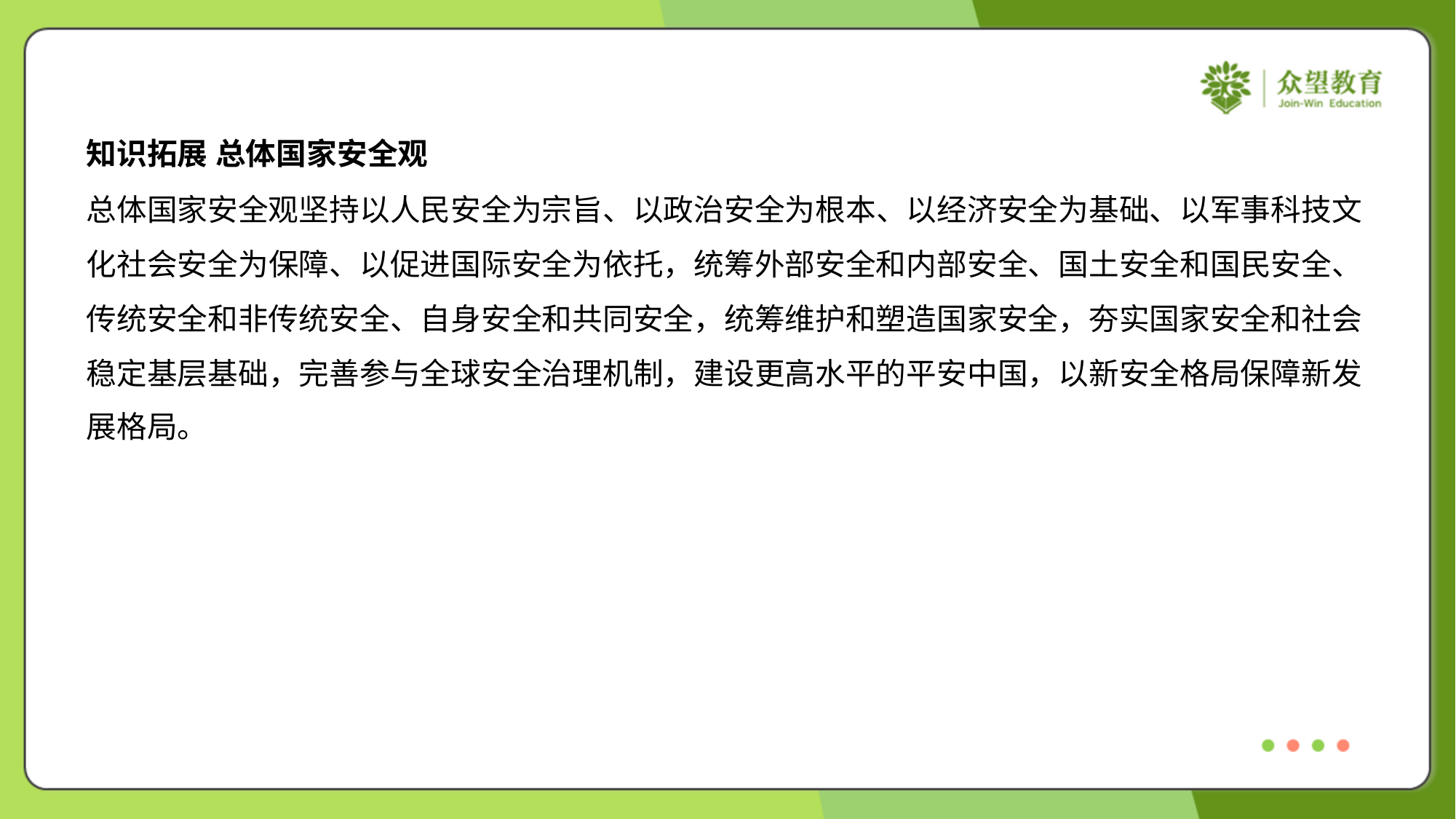

知识拓展 总体国家安全观
总体国家安全观坚持以人民安全为宗旨、以政治安全为根本、以经济安全为基础、以军事科技文
化社会安全为保障、以促进国际安全为依托，统筹外部安全和内部安全、国土安全和国民安全、
传统安全和非传统安全、自身安全和共同安全，统筹维护和塑造国家安全，夯实国家安全和社会
稳定基层基础，完善参与全球安全治理机制，建设更高水平的平安中国，以新安全格局保障新发
展格局。